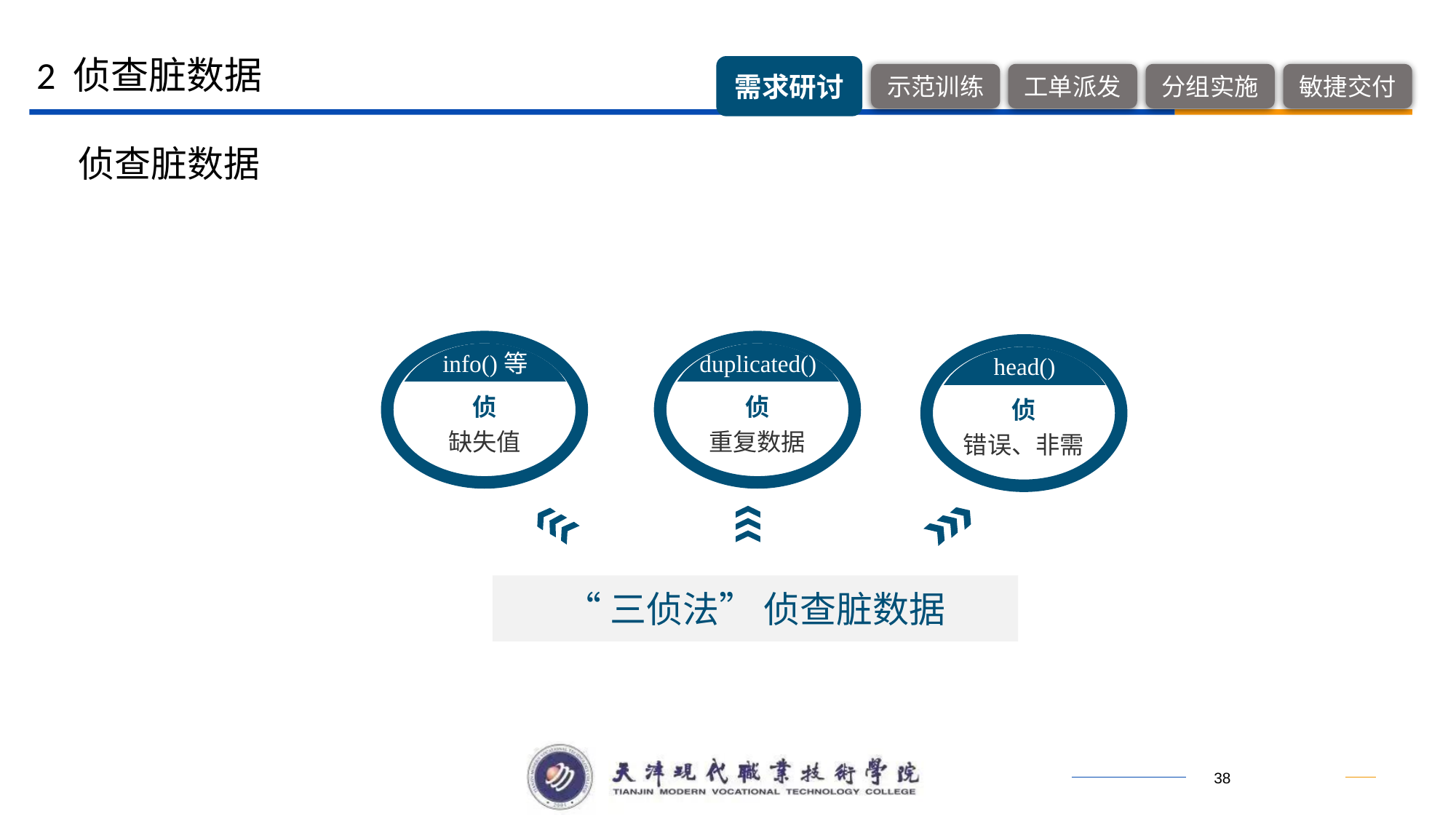

2 侦查脏数据

侦查脏数据
侦
缺失值

侦
重复数据

侦
错误、非需

info()等
duplicated()
head()

“三侦法” 侦查脏数据